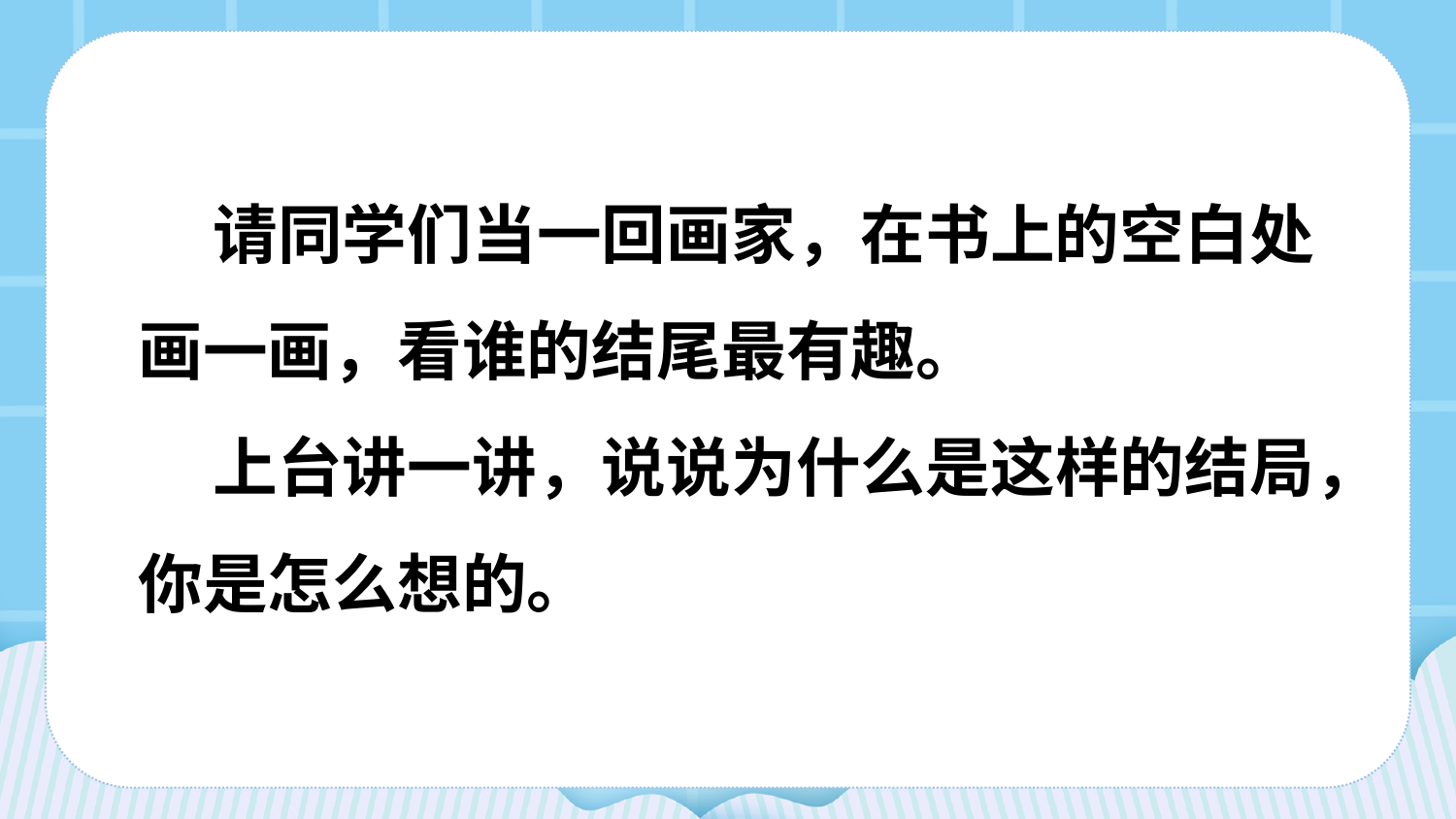

请同学们当一回画家，在书上的空白处画一画，看谁的结尾最有趣。
    上台讲一讲，说说为什么是这样的结局，你是怎么想的。